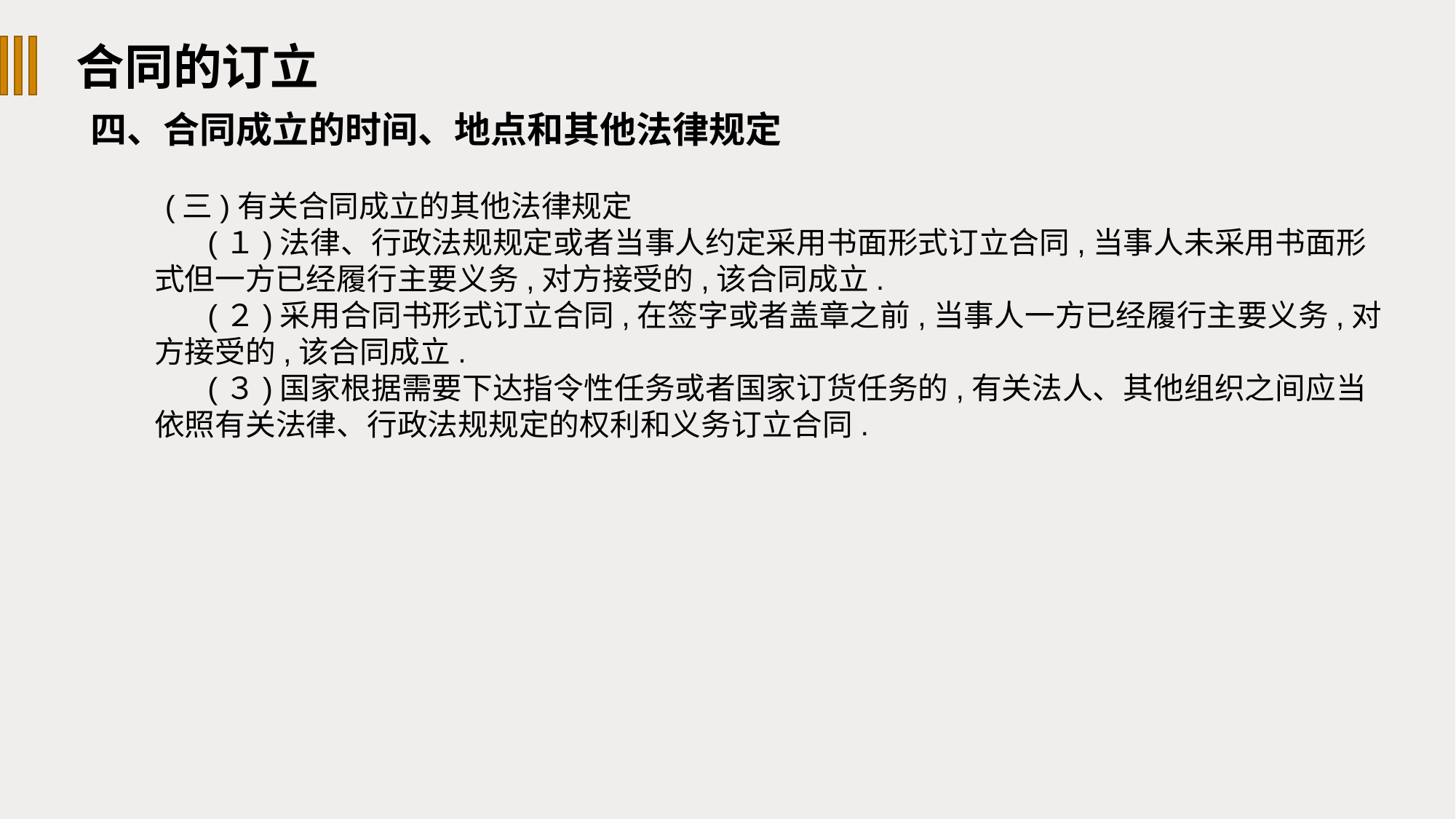

合同的订立

四、合同成立的时间、地点和其他法律规定

(三)有关合同成立的其他法律规定
(１)法律、行政法规规定或者当事人约定采用书面形式订立合同,当事人未采用书面形式但一方已经履行主要义务,对方接受的,该合同成立.
(２)采用合同书形式订立合同,在签字或者盖章之前,当事人一方已经履行主要义务,对方接受的,该合同成立.
(３)国家根据需要下达指令性任务或者国家订货任务的,有关法人、其他组织之间应当依照有关法律、行政法规规定的权利和义务订立合同.